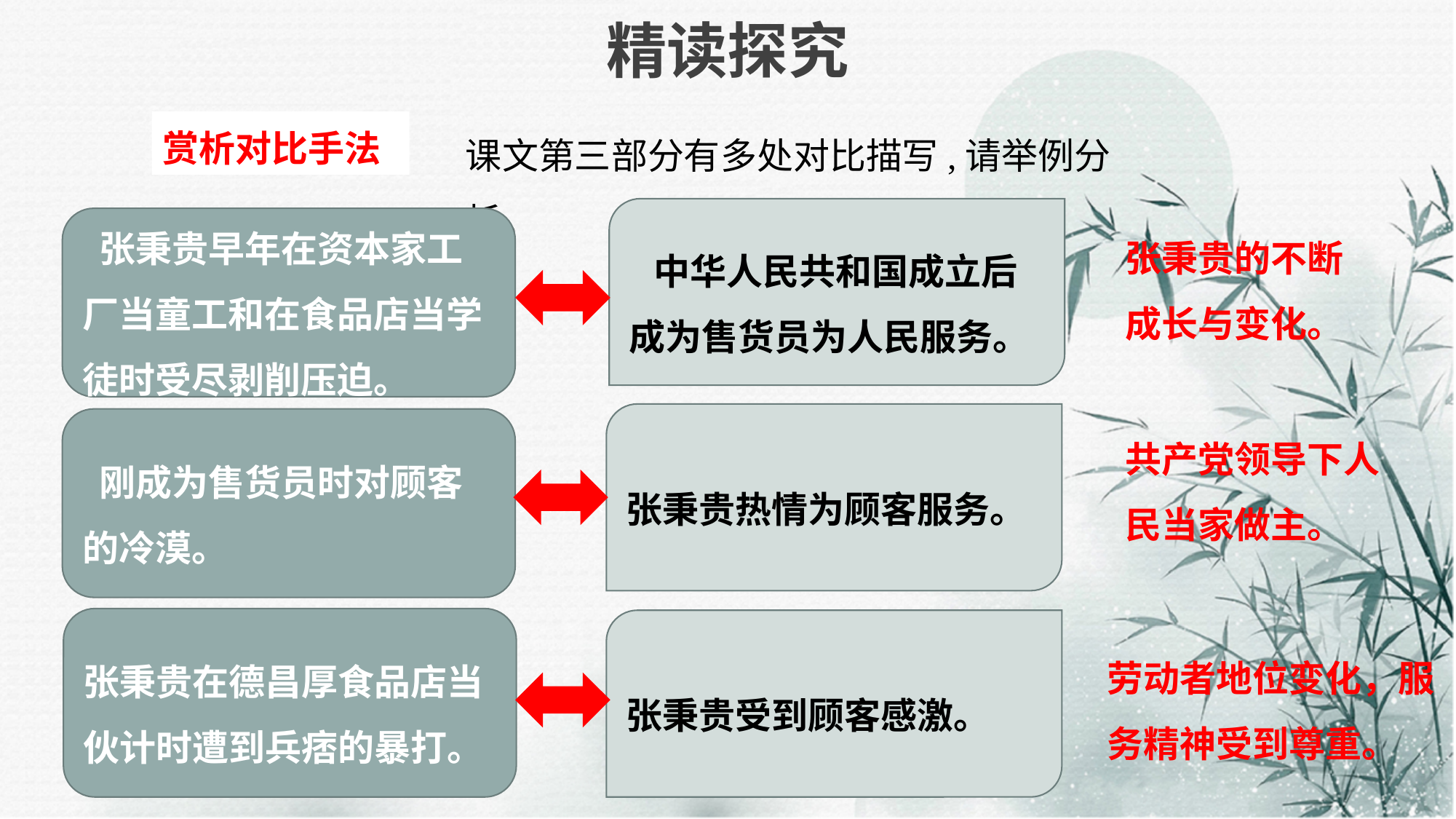

# 精读探究
课文第三部分有多处对比描写,请举例分析。
赏析对比手法
  中华人民共和国成立后成为售货员为人民服务。
 张秉贵早年在资本家工厂当童工和在食品店当学徒时受尽剥削压迫。
张秉贵的不断成长与变化。

张秉贵热情为顾客服务。
 刚成为售货员时对顾客的冷漠。
共产党领导下人民当家做主。

文本研读
张秉贵在德昌厚食品店当伙计时遭到兵痞的暴打。
张秉贵受到顾客感激。
劳动者地位变化，服务精神受到尊重。